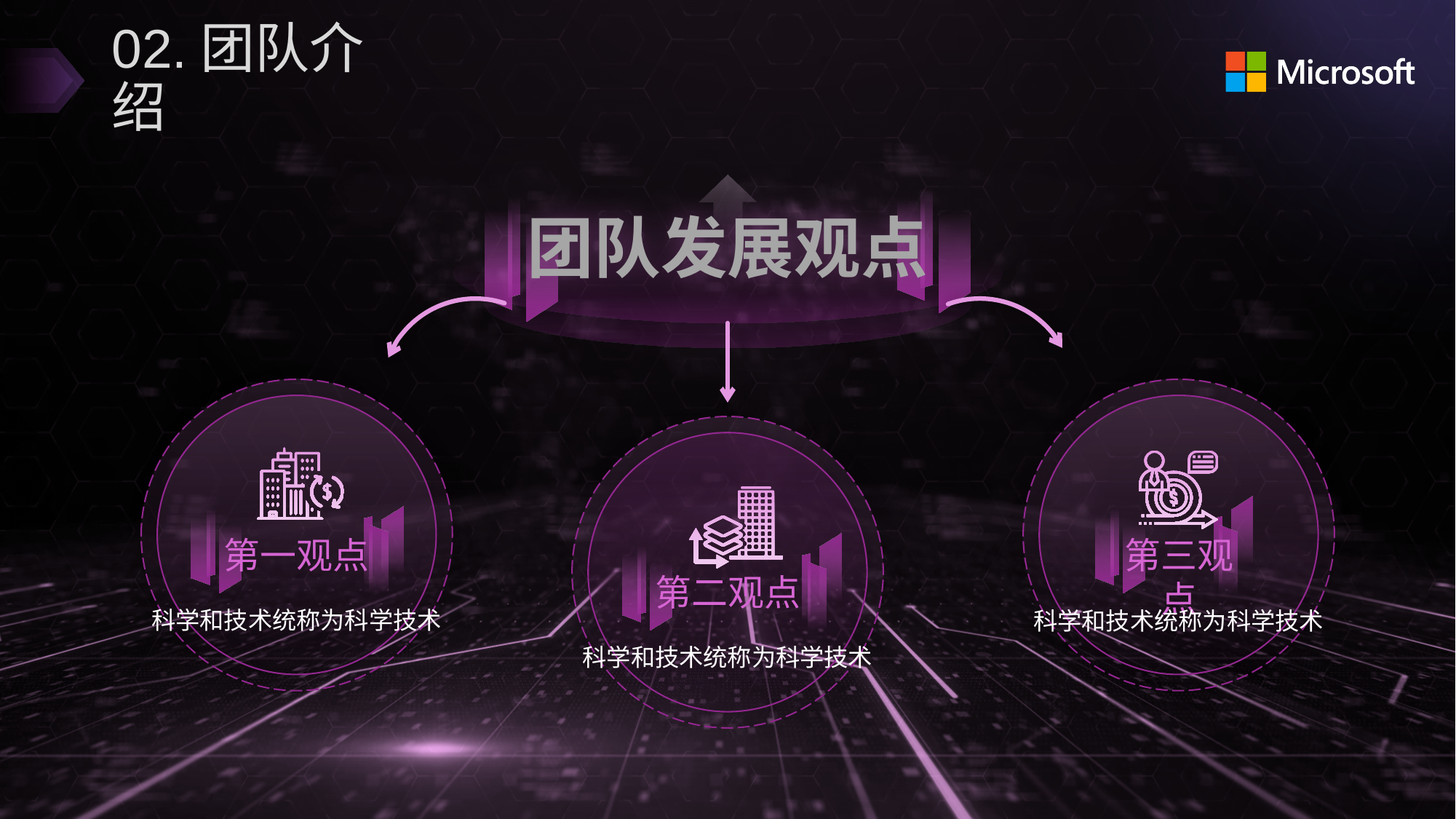

# 02.团队介绍

团队发展观点

第一观点
第三观点

第二观点
科学和技术统称为科学技术
科学和技术统称为科学技术
科学和技术统称为科学技术